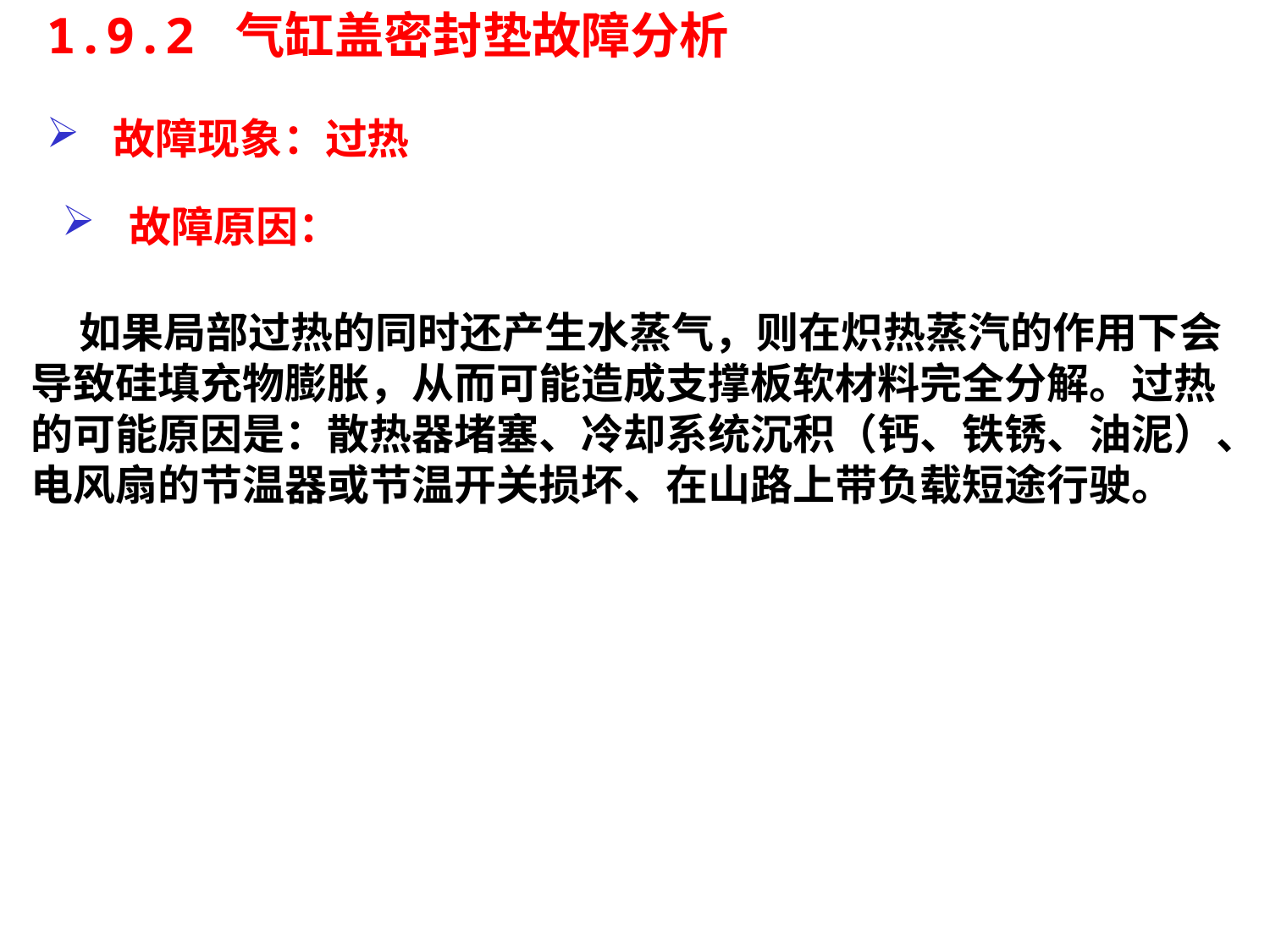

1.9.2 气缸盖密封垫故障分析
故障现象：过热

故障原因：

    如果局部过热的同时还产生水蒸气，则在炽热蒸汽的作用下会导致硅填充物膨胀，从而可能造成支撑板软材料完全分解。过热的可能原因是：散热器堵塞、冷却系统沉积（钙、铁锈、油泥）、电风扇的节温器或节温开关损坏、在山路上带负载短途行驶。